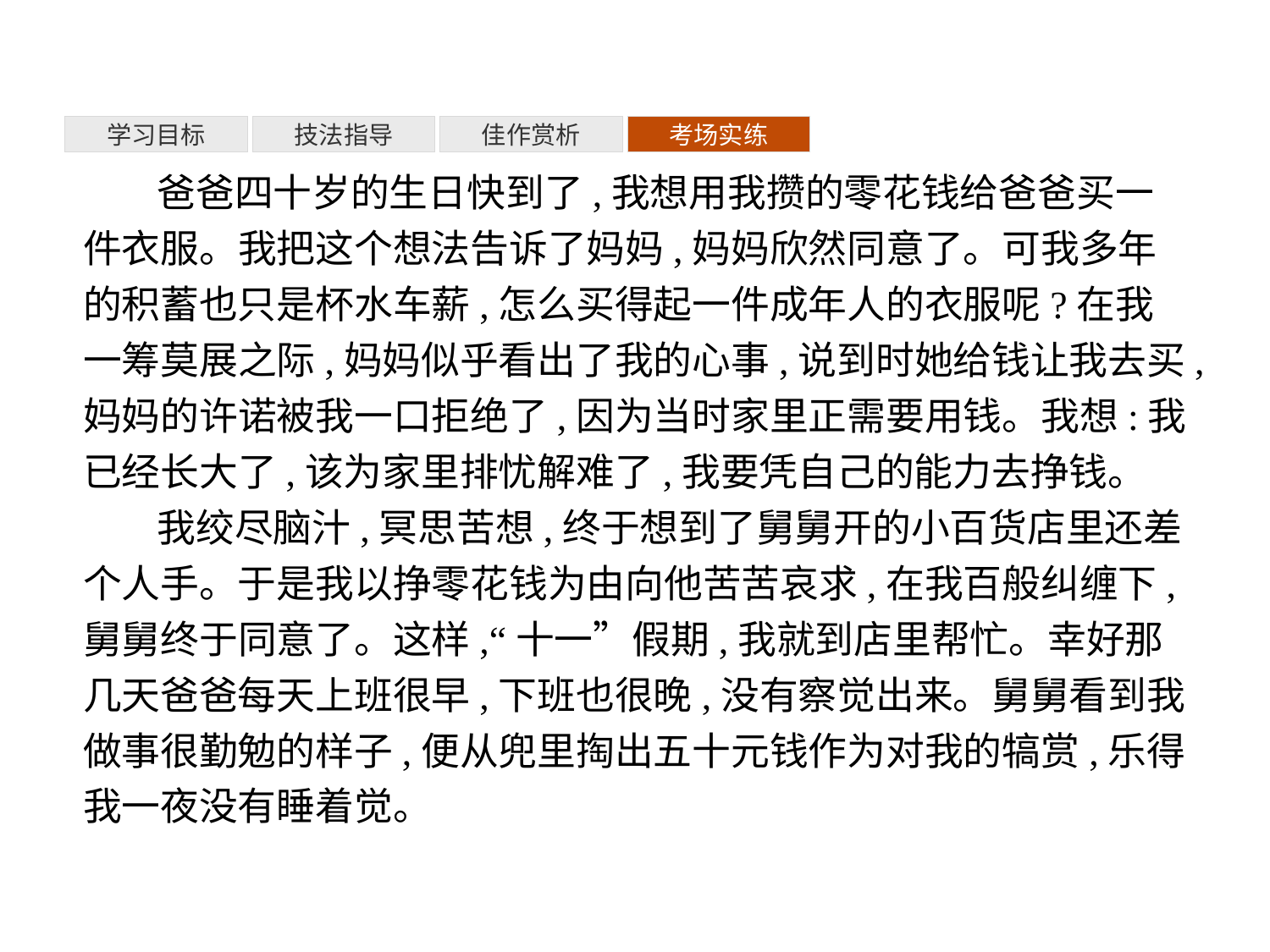

考场实练
学习目标
技法指导
佳作赏析
爸爸四十岁的生日快到了,我想用我攒的零花钱给爸爸买一件衣服。我把这个想法告诉了妈妈,妈妈欣然同意了。可我多年的积蓄也只是杯水车薪,怎么买得起一件成年人的衣服呢?在我一筹莫展之际,妈妈似乎看出了我的心事,说到时她给钱让我去买,妈妈的许诺被我一口拒绝了,因为当时家里正需要用钱。我想:我已经长大了,该为家里排忧解难了,我要凭自己的能力去挣钱。
我绞尽脑汁,冥思苦想,终于想到了舅舅开的小百货店里还差个人手。于是我以挣零花钱为由向他苦苦哀求,在我百般纠缠下,舅舅终于同意了。这样,“十一”假期,我就到店里帮忙。幸好那几天爸爸每天上班很早,下班也很晚,没有察觉出来。舅舅看到我做事很勤勉的样子,便从兜里掏出五十元钱作为对我的犒赏,乐得我一夜没有睡着觉。